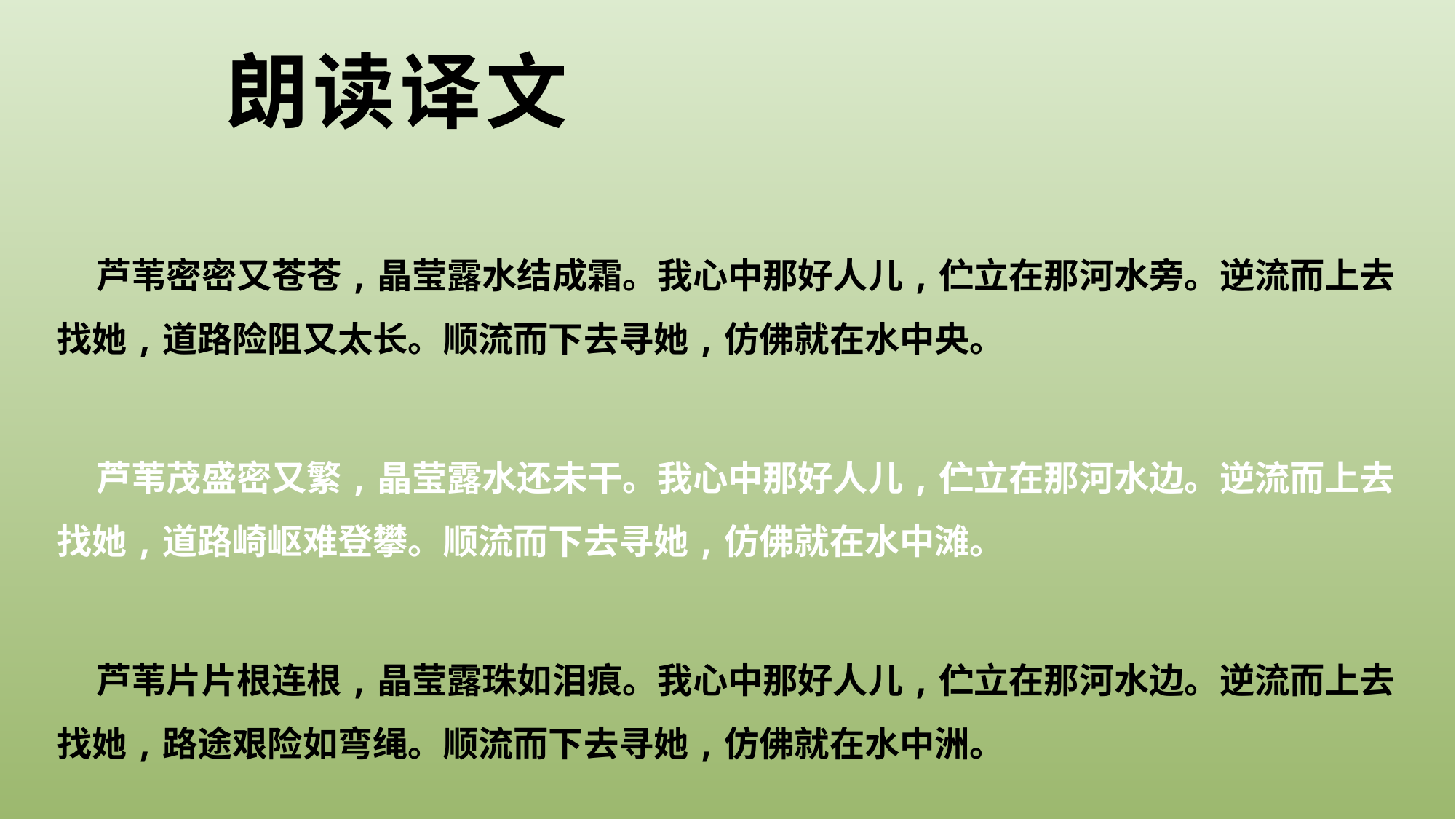

# 朗读译文

    芦苇密密又苍苍,晶莹露水结成霜。我心中那好人儿,伫立在那河水旁。逆流而上去找她,道路险阻又太长。顺流而下去寻她,仿佛就在水中央。
    芦苇茂盛密又繁,晶莹露水还未干。我心中那好人儿,伫立在那河水边。逆流而上去找她,道路崎岖难登攀。顺流而下去寻她,仿佛就在水中滩。
    芦苇片片根连根,晶莹露珠如泪痕。我心中那好人儿,伫立在那河水边。逆流而上去找她,路途艰险如弯绳。顺流而下去寻她,仿佛就在水中洲。